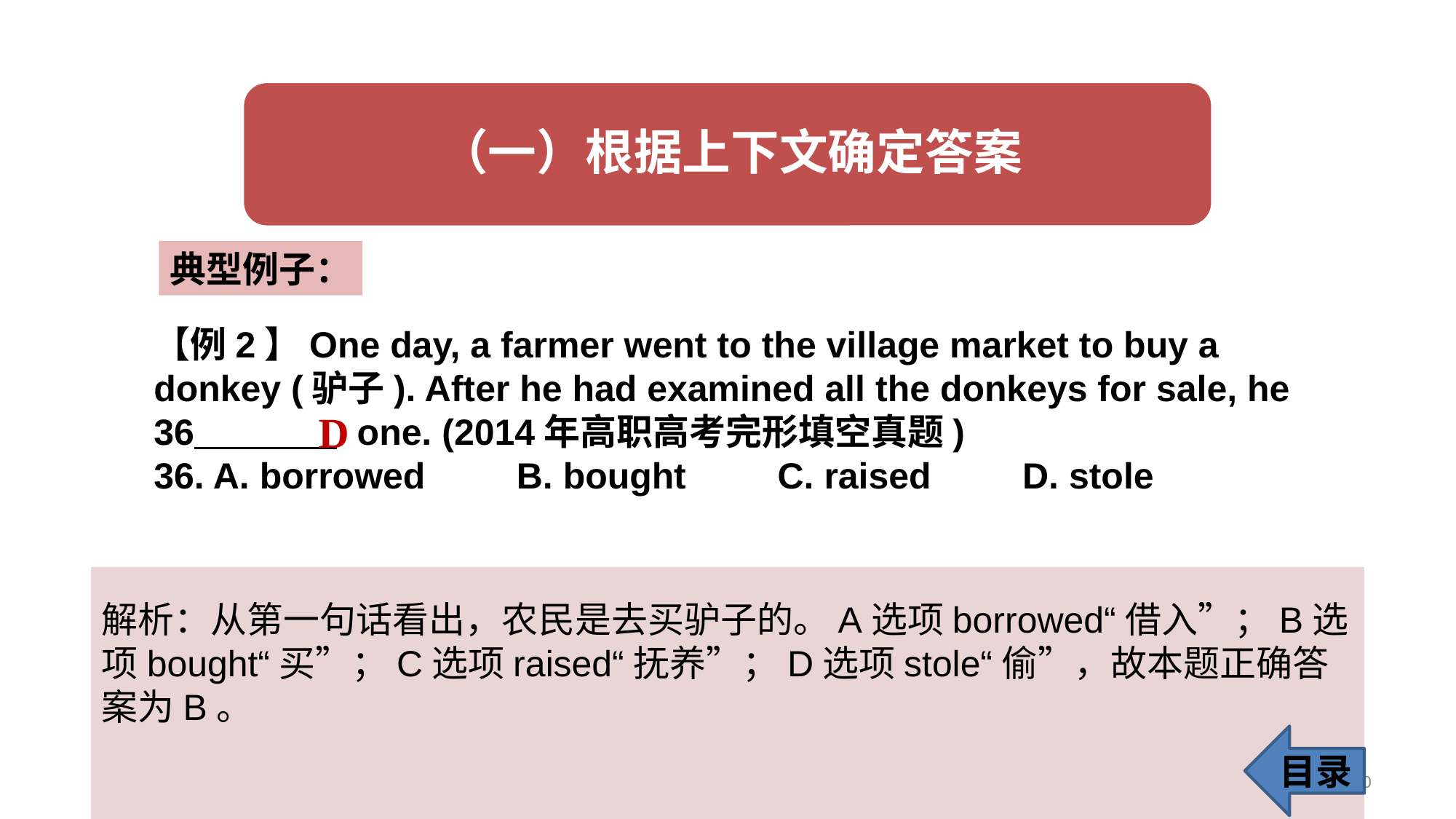

（一）根据上下文确定答案
典型例子：
【例2】One day, a farmer went to the village market to buy a donkey (驴子). After he had examined all the donkeys for sale, he 36                one. (2014年高职高考完形填空真题)
36. A. borrowed         B. bought         C. raised         D. stole
D

解析：从第一句话看出，农民是去买驴子的。A选项borrowed“借入”；B选项bought“买”；C选项raised“抚养”；D选项stole“偷”，故本题正确答案为B。
目录
10